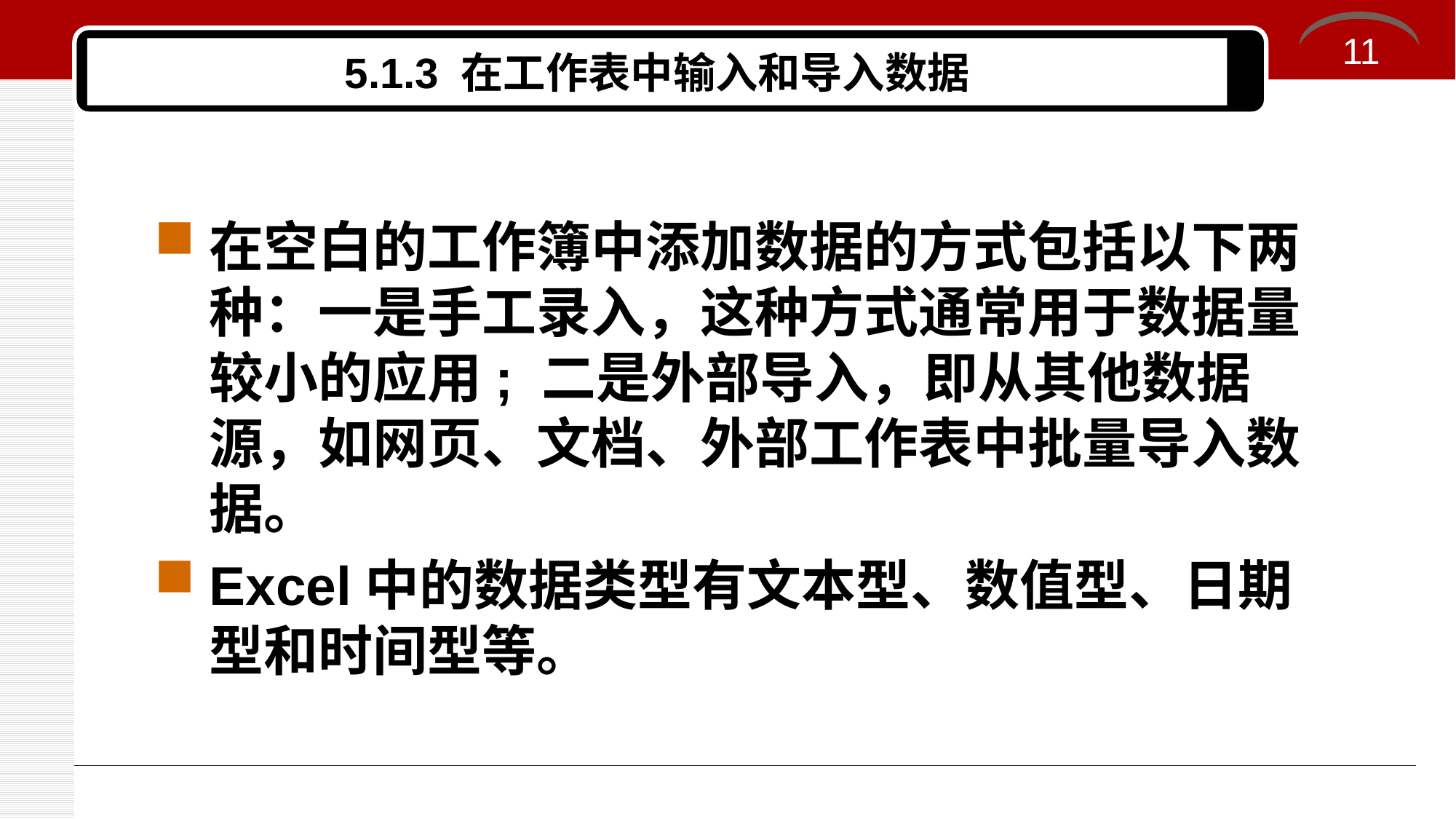

11
# 5.1.3 在工作表中输入和导入数据
在空白的工作簿中添加数据的方式包括以下两种：一是手工录入，这种方式通常用于数据量较小的应用; 二是外部导入，即从其他数据源，如网页、文档、外部工作表中批量导入数据。
Excel中的数据类型有文本型、数值型、日期型和时间型等。